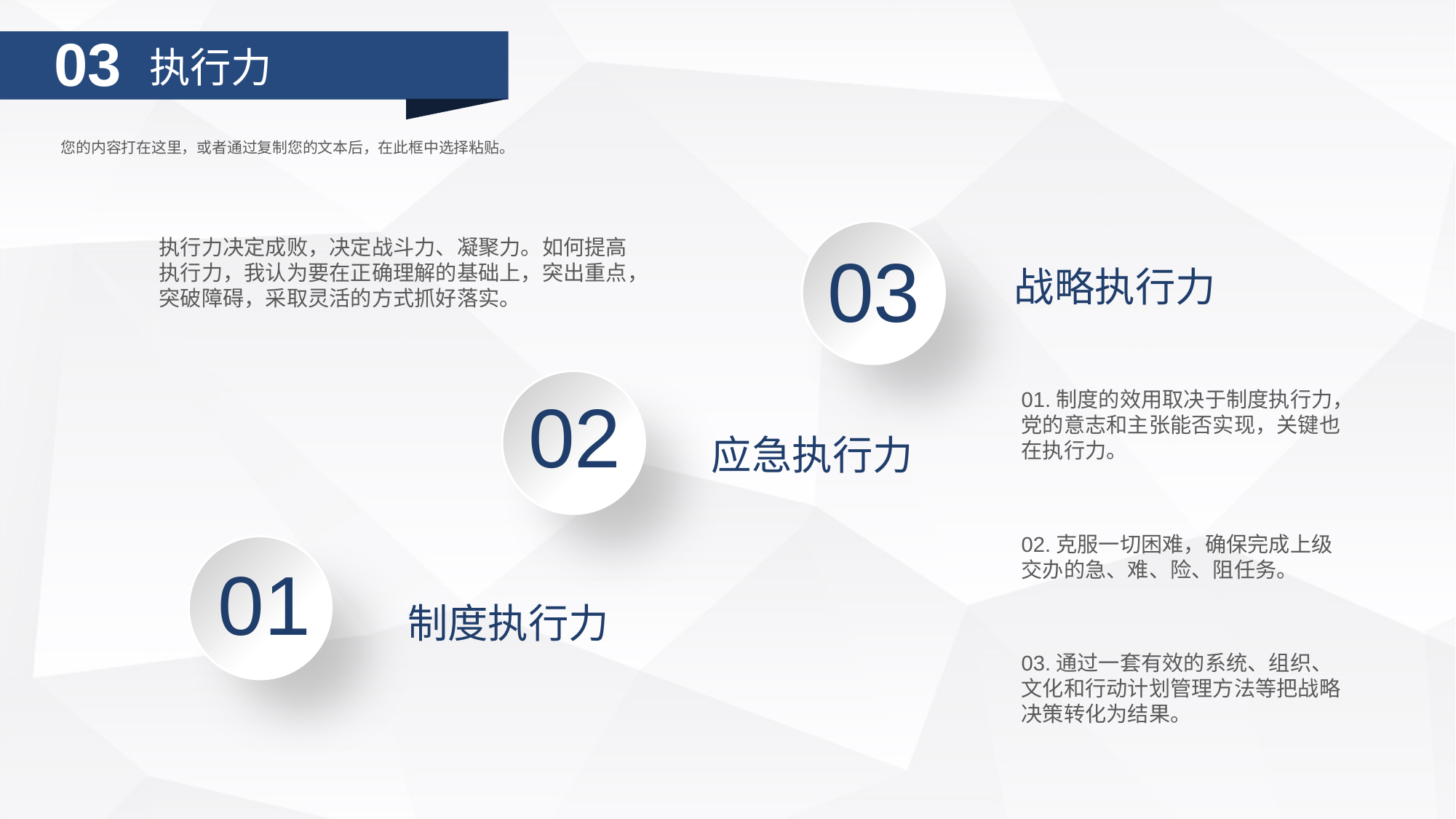

03

执行力

您的内容打在这里，或者通过复制您的文本后，在此框中选择粘贴。

03
执行力决定成败，决定战斗力、凝聚力。如何提高
执行力，我认为要在正确理解的基础上，突出重点，
突破障碍，采取灵活的方式抓好落实。
战略执行力

02
01.制度的效用取决于制度执行力，党的意志和主张能否实现，关键也在执行力。
应急执行力
02.克服一切困难，确保完成上级交办的急、难、险、阻任务。

01
制度执行力
03.通过一套有效的系统、组织、文化和行动计划管理方法等把战略决策转化为结果。